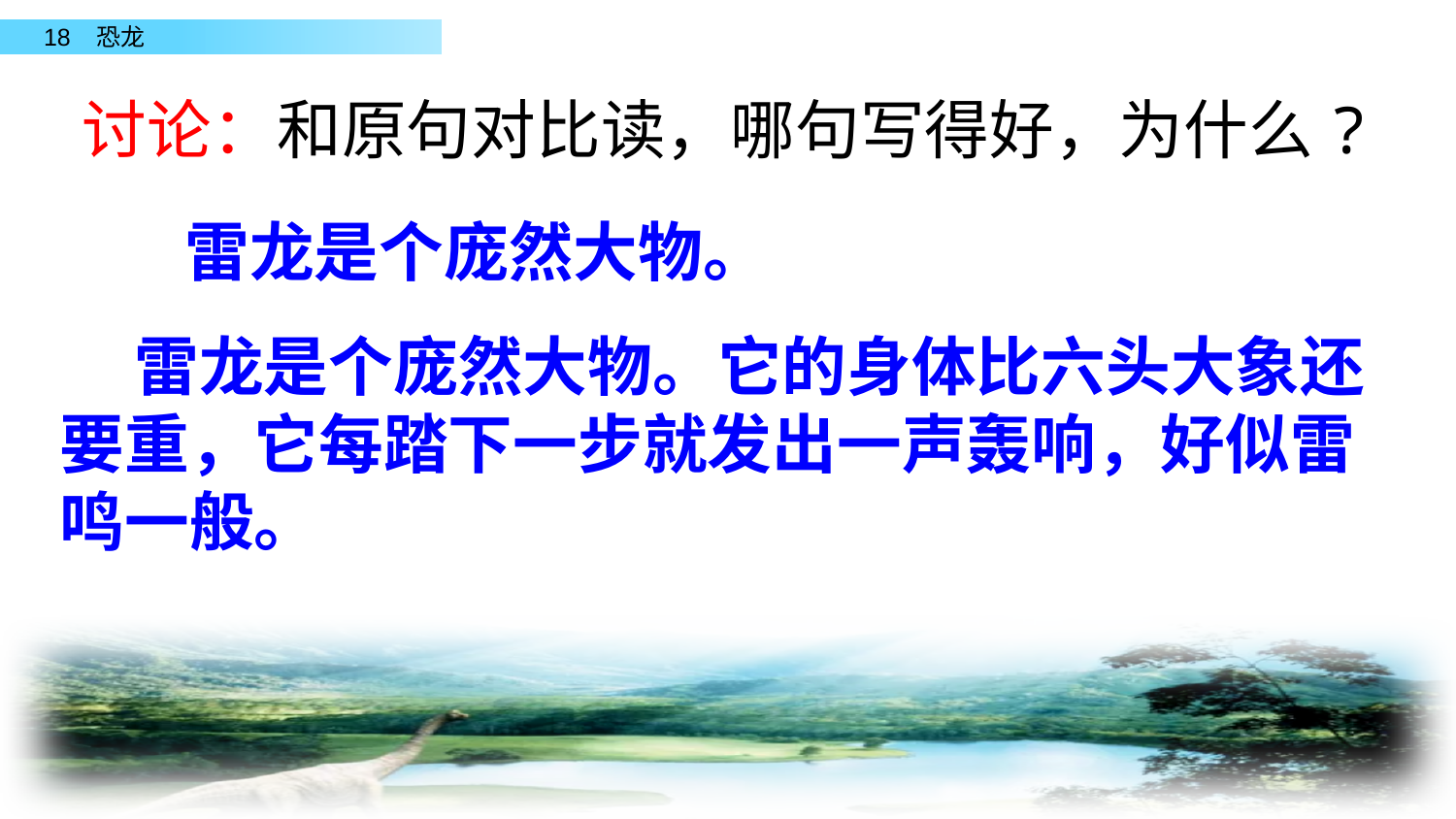

讨论：和原句对比读，哪句写得好，为什么?
雷龙是个庞然大物。
    雷龙是个庞然大物。它的身体比六头大象还要重，它每踏下一步就发出一声轰响，好似雷鸣一般。